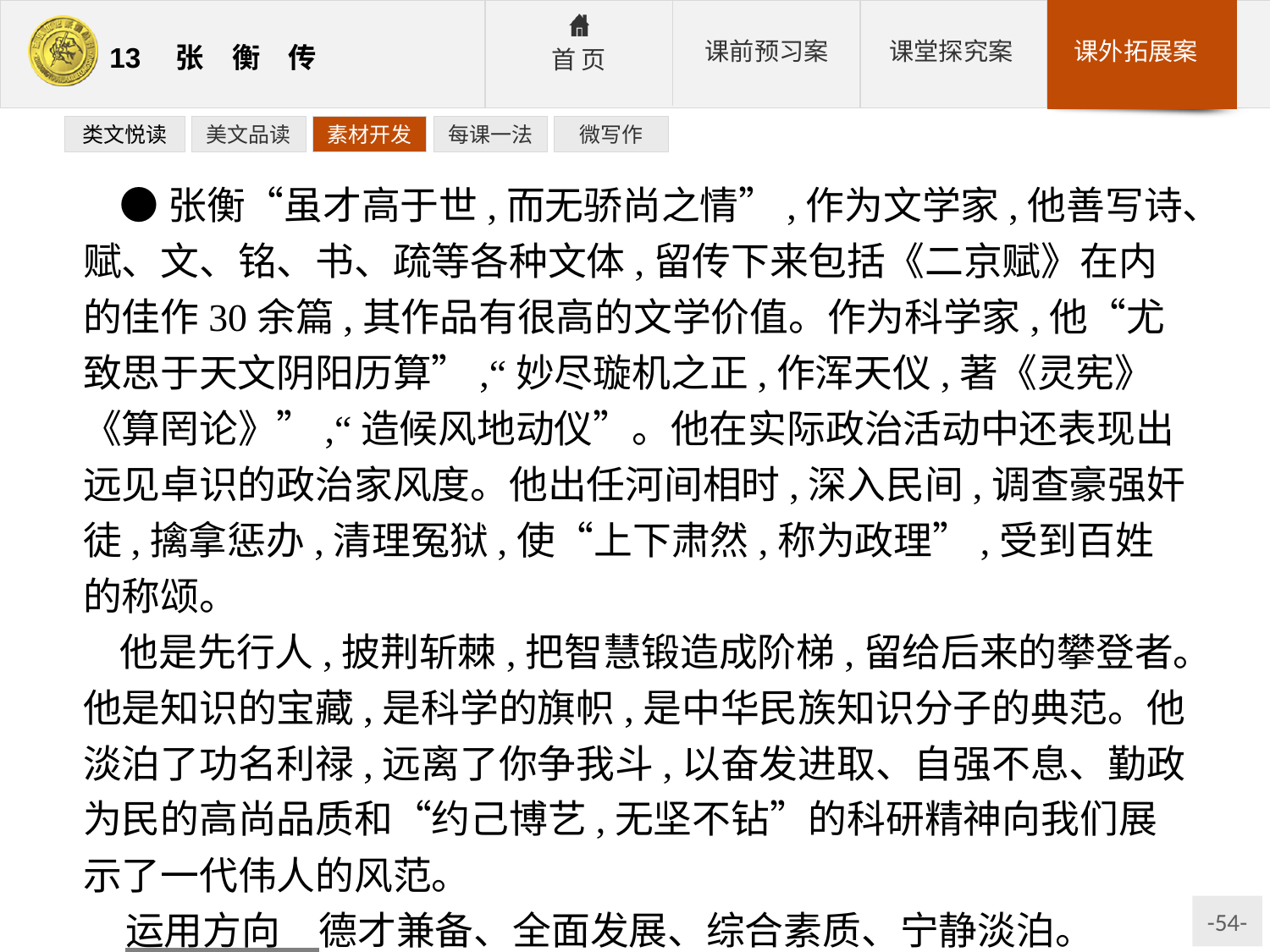

类文悦读
美文品读
素材开发
每课一法
微写作
●张衡“虽才高于世,而无骄尚之情”,作为文学家,他善写诗、赋、文、铭、书、疏等各种文体,留传下来包括《二京赋》在内的佳作30余篇,其作品有很高的文学价值。作为科学家,他“尤致思于天文阴阳历算”,“妙尽璇机之正,作浑天仪,著《灵宪》《算罔论》”,“造候风地动仪”。他在实际政治活动中还表现出远见卓识的政治家风度。他出任河间相时,深入民间,调查豪强奸徒,擒拿惩办,清理冤狱,使“上下肃然,称为政理”,受到百姓的称颂。
他是先行人,披荆斩棘,把智慧锻造成阶梯,留给后来的攀登者。他是知识的宝藏,是科学的旗帜,是中华民族知识分子的典范。他淡泊了功名利禄,远离了你争我斗,以奋发进取、自强不息、勤政为民的高尚品质和“约己博艺,无坚不钻”的科研精神向我们展示了一代伟人的风范。
运用方向　德才兼备、全面发展、综合素质、宁静淡泊。